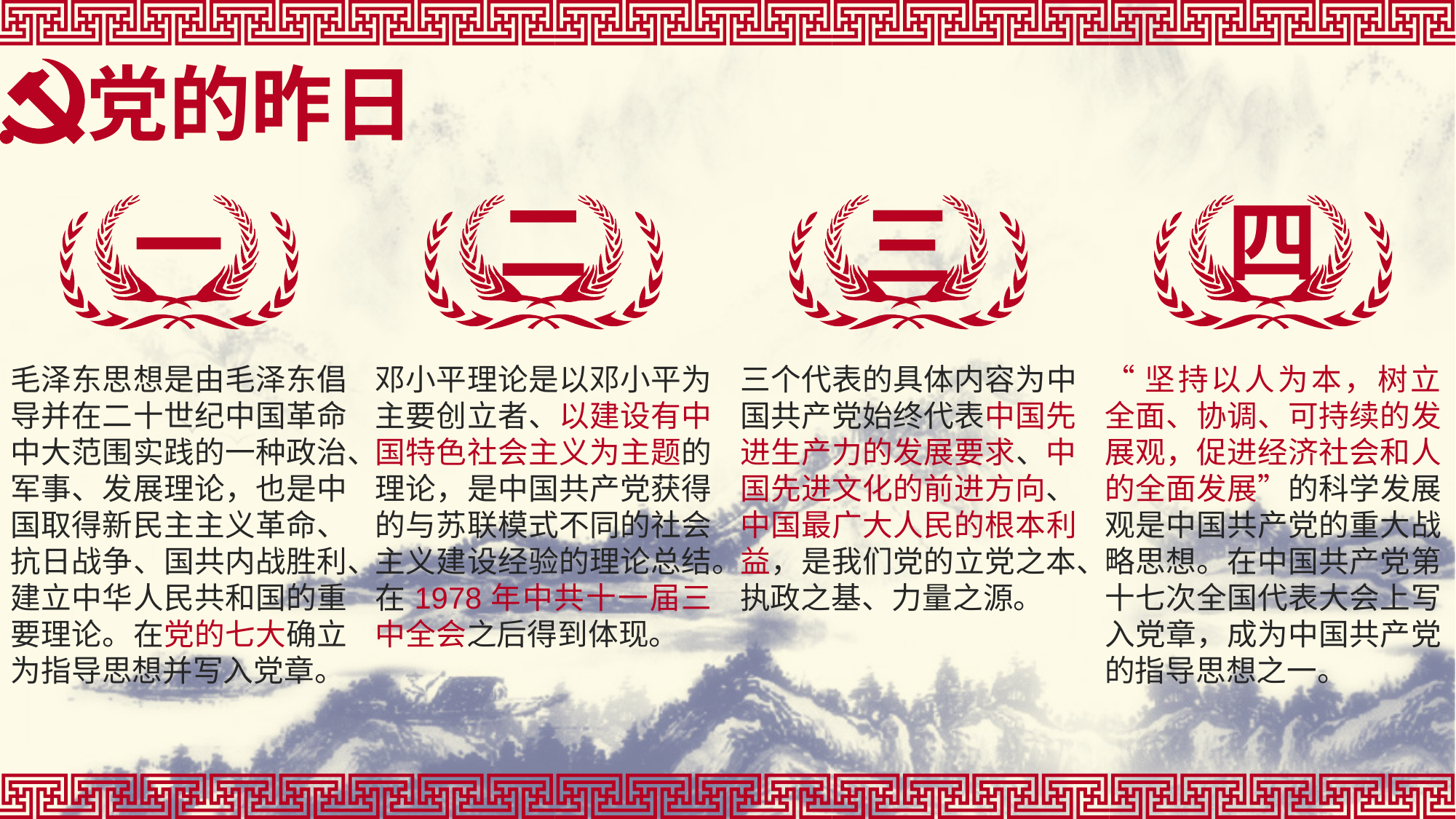

党的昨日

二
四
一
三

毛泽东思想是由毛泽东倡导并在二十世纪中国革命中大范围实践的一种政治、军事、发展理论，也是中国取得新民主主义革命、抗日战争、国共内战胜利、建立中华人民共和国的重要理论。在党的七大确立为指导思想并写入党章。

邓小平理论是以邓小平为主要创立者、以建设有中国特色社会主义为主题的理论，是中国共产党获得的与苏联模式不同的社会主义建设经验的理论总结。在1978年中共十一届三中全会之后得到体现。

三个代表的具体内容为中国共产党始终代表中国先进生产力的发展要求、中国先进文化的前进方向、中国最广大人民的根本利益，是我们党的立党之本、执政之基、力量之源。

“坚持以人为本，树立全面、协调、可持续的发展观，促进经济社会和人的全面发展”的科学发展观是中国共产党的重大战略思想。在中国共产党第十七次全国代表大会上写入党章，成为中国共产党的指导思想之一。